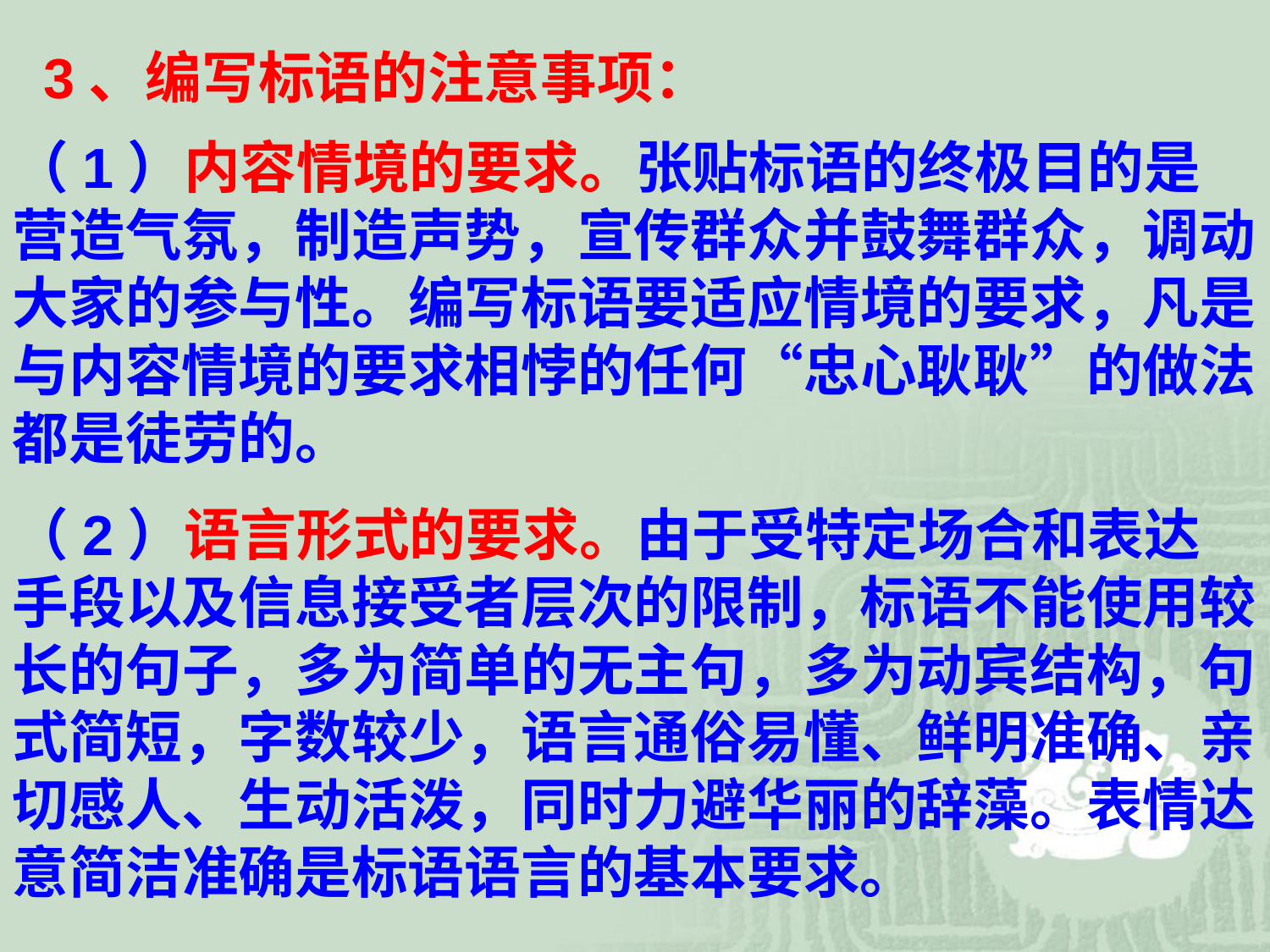

3、编写标语的注意事项：
（1）内容情境的要求。张贴标语的终极目的是营造气氛，制造声势，宣传群众并鼓舞群众，调动大家的参与性。编写标语要适应情境的要求，凡是与内容情境的要求相悖的任何“忠心耿耿”的做法都是徒劳的。
（2）语言形式的要求。由于受特定场合和表达手段以及信息接受者层次的限制，标语不能使用较长的句子，多为简单的无主句，多为动宾结构，句式简短，字数较少，语言通俗易懂、鲜明准确、亲切感人、生动活泼，同时力避华丽的辞藻。表情达意简洁准确是标语语言的基本要求。